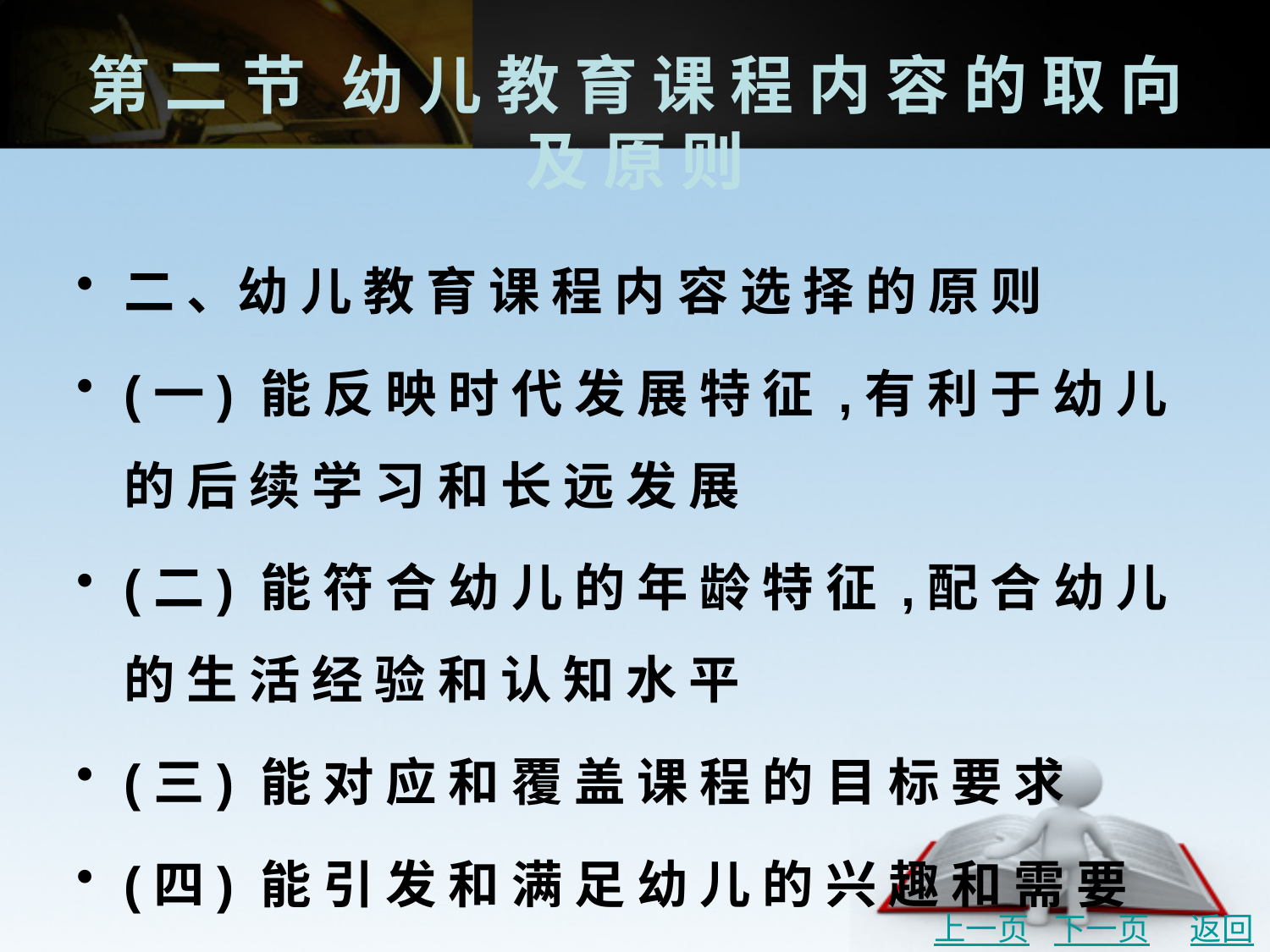

# 第 二 节	幼 儿 教 育 课 程 内 容 的 取 向 及 原 则
二 、幼 儿 教 育 课 程 内 容 选 择 的 原 则
(一) 能 反 映 时 代 发 展 特 征 ,有 利 于 幼 儿 的 后 续 学 习 和 长 远 发 展
(二) 能 符 合 幼 儿 的 年 龄 特 征 ,配 合 幼 儿 的 生 活 经 验 和 认 知 水 平
(三) 能 对 应 和 覆 盖 课 程 的 目 标 要 求
(四) 能 引 发 和 满 足 幼 儿 的 兴 趣 和 需 要
(五) 能 考 虑 季 节 、节 日 以 及 周 边 环 境 资 源 等 因 素
(六) 能 体 现 科 学 精 神 与 人 文 精 神 的 融 合

上一页
下一页
返回